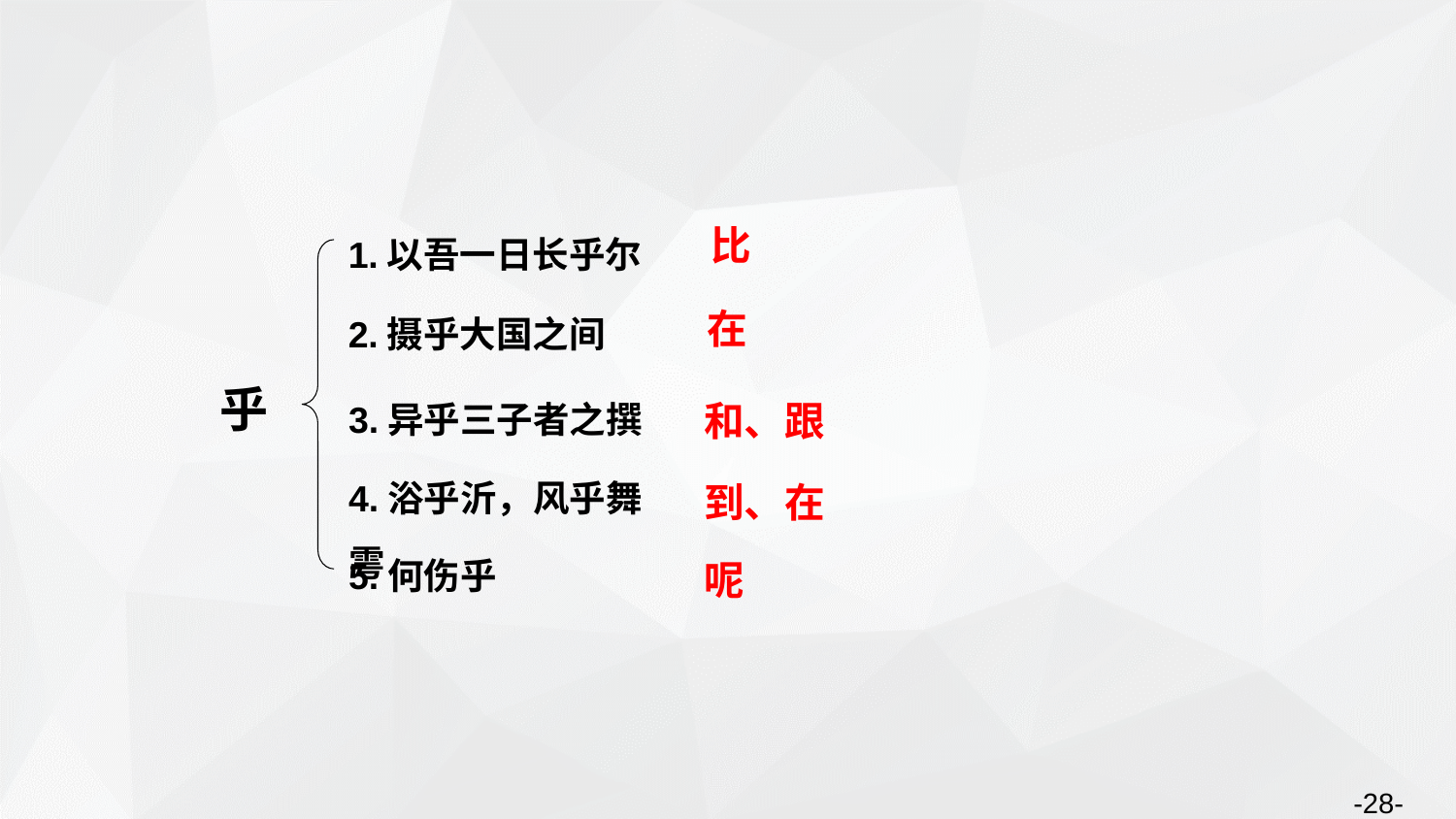

1.以吾一日长乎尔
比

2.摄乎大国之间
在
3.异乎三子者之撰
乎
和、跟
4.浴乎沂，风乎舞雩
到、在
5.何伤乎
呢
-28-